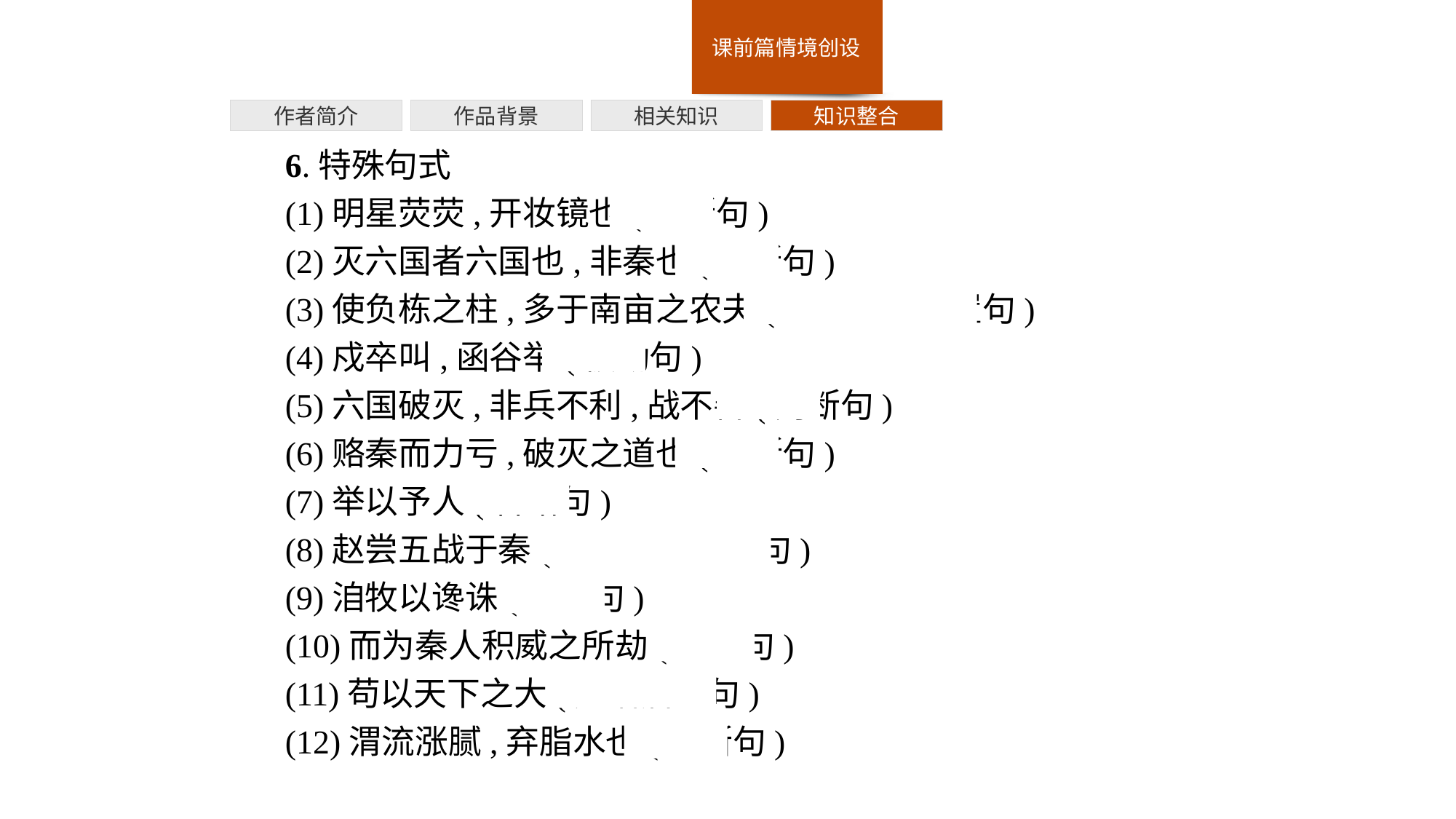

作者简介
作品背景
相关知识
知识整合
6.特殊句式
(1)明星荧荧,开妆镜也(判断句)
(2)灭六国者六国也,非秦也(判断句)
(3)使负栋之柱,多于南亩之农夫(介词结构后置句)
(4)戍卒叫,函谷举(被动句)
(5)六国破灭,非兵不利,战不善(判断句)
(6)赂秦而力亏,破灭之道也(判断句)
(7)举以予人(省略句)
(8)赵尝五战于秦(介词结构后置句)
(9)洎牧以谗诛(被动句)
(10)而为秦人积威之所劫(被动句)
(11)苟以天下之大(定语后置句)
(12)渭流涨腻,弃脂水也(判断句)